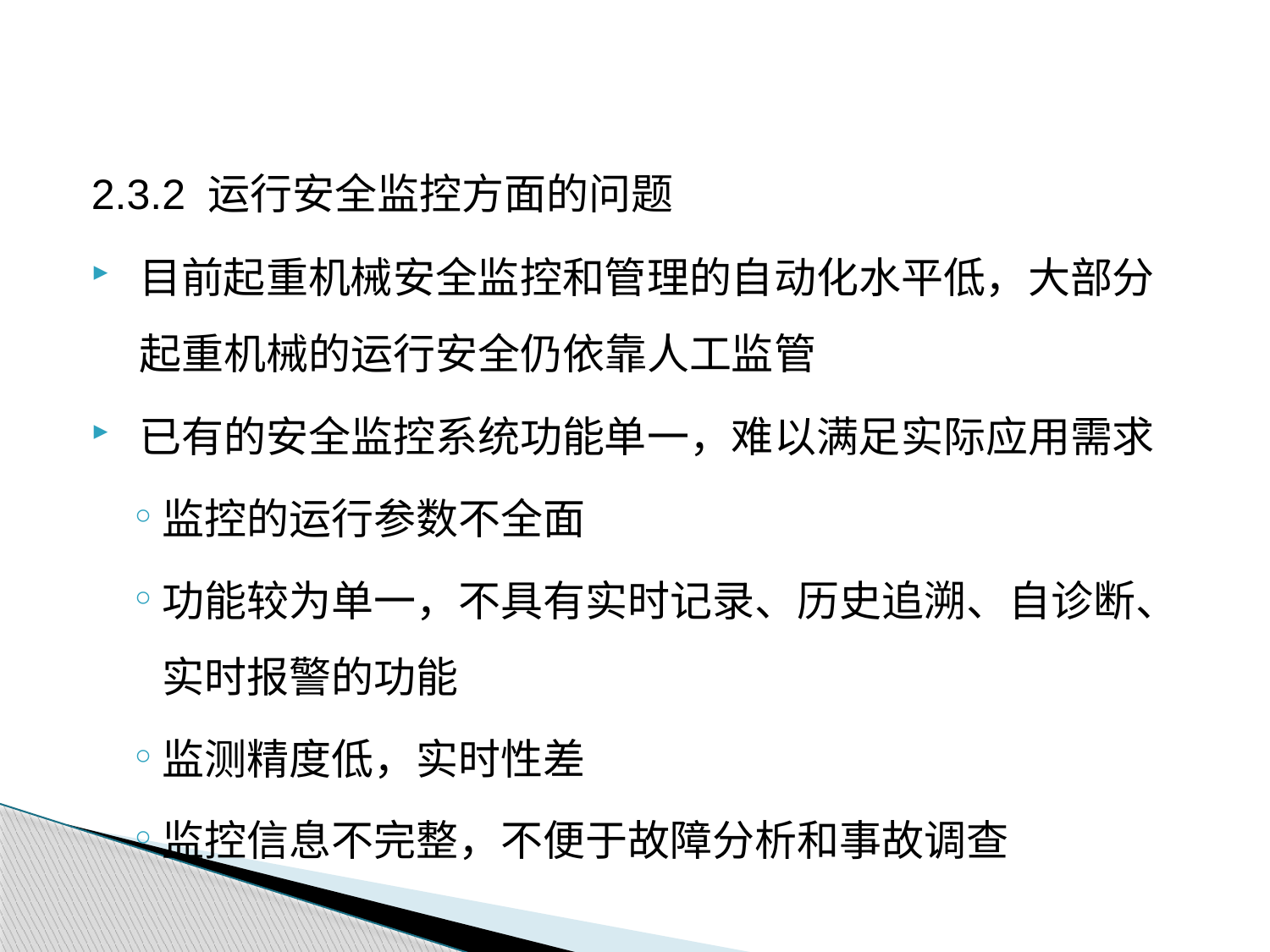

2.3.2 运行安全监控方面的问题
目前起重机械安全监控和管理的自动化水平低，大部分起重机械的运行安全仍依靠人工监管
已有的安全监控系统功能单一，难以满足实际应用需求
监控的运行参数不全面
功能较为单一，不具有实时记录、历史追溯、自诊断、实时报警的功能
监测精度低，实时性差
监控信息不完整，不便于故障分析和事故调查